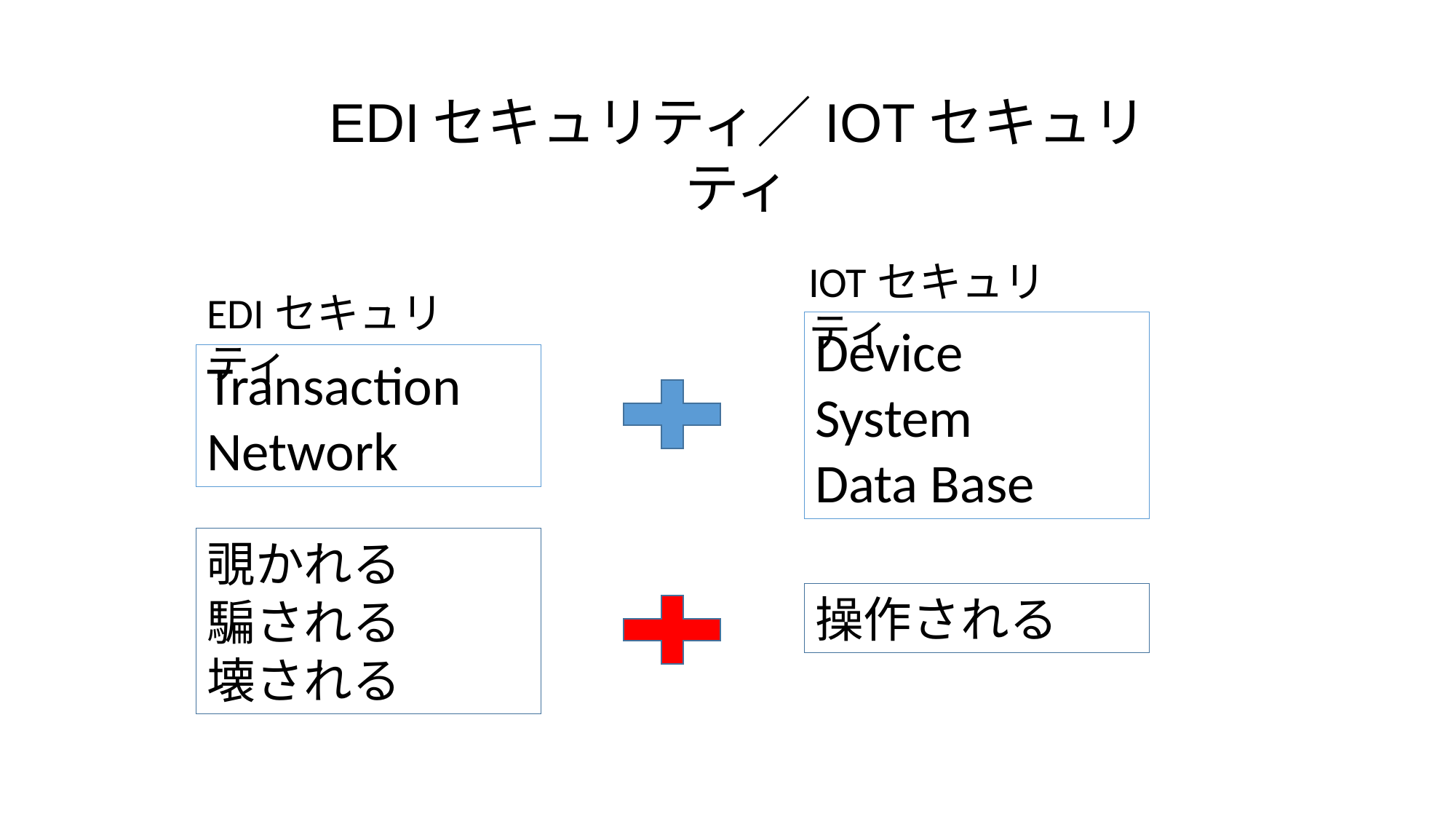

EDIセキュリティ／IOTセキュリティ
IOTセキュリティ
EDIセキュリティ
Device
System
Data Base
Transaction
Network

覗かれる
騙される
壊される

操作される